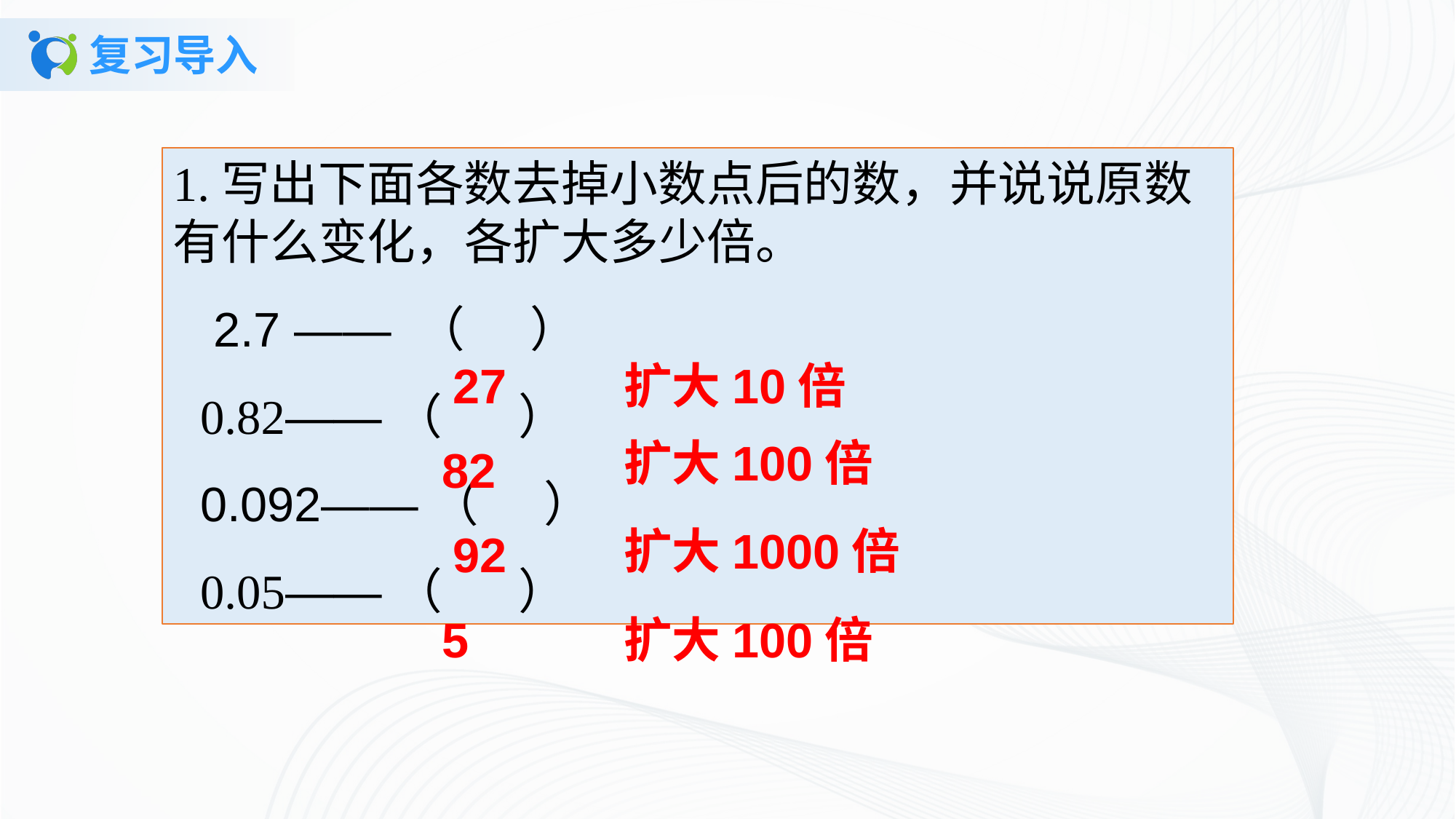

# 复习导入
1.写出下面各数去掉小数点后的数，并说说原数有什么变化，各扩大多少倍。   2.7 —— （      ）
  0.82——（       ）  0.092——（      ）
  0.05——（       ）
27
扩大10倍
扩大100倍
82
扩大1000倍
92
5
扩大100倍